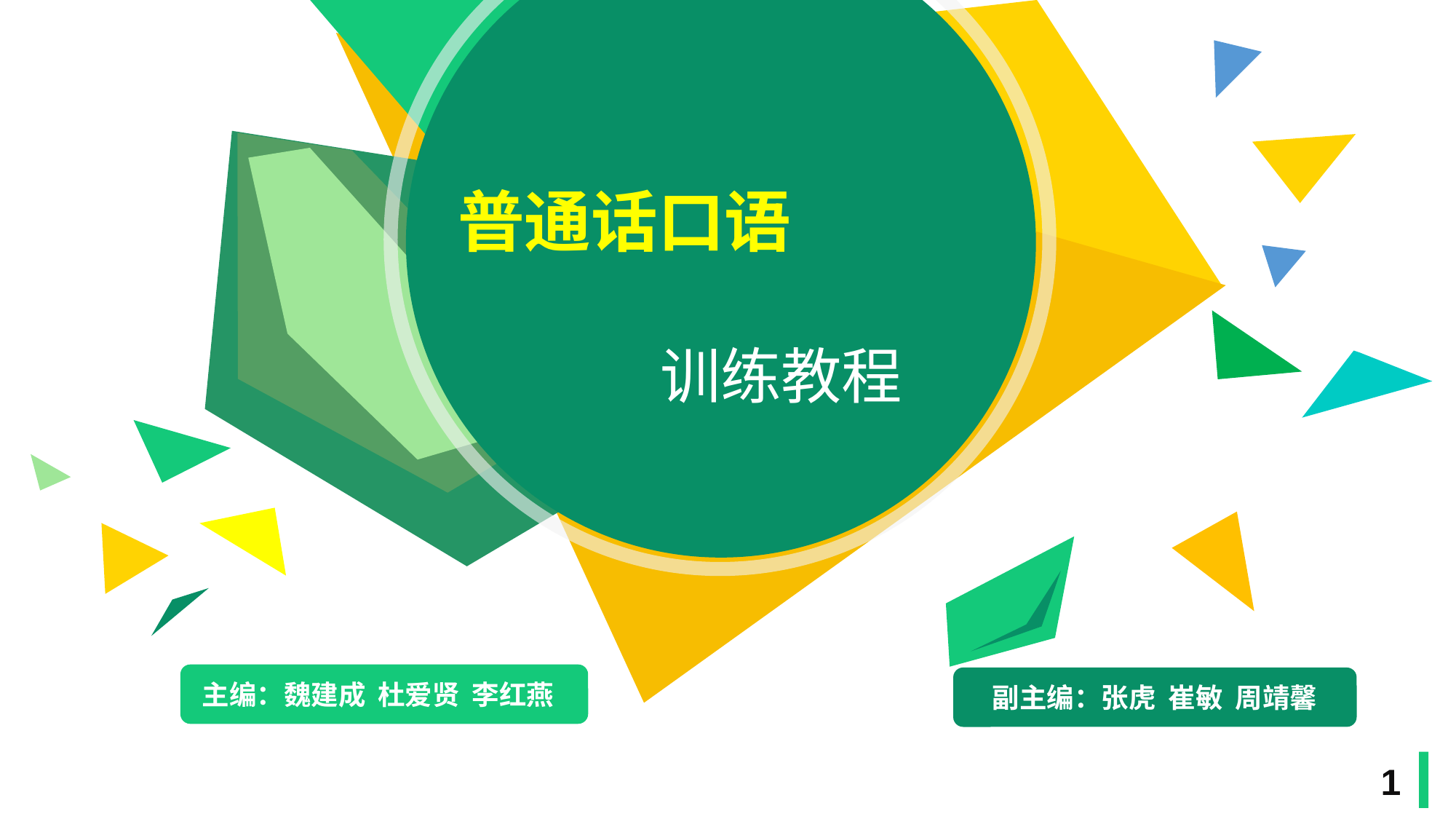

普通话口语

训练教程

主编：魏建成  杜爱贤  李红燕
副主编：张虎  崔敏  周靖馨
1